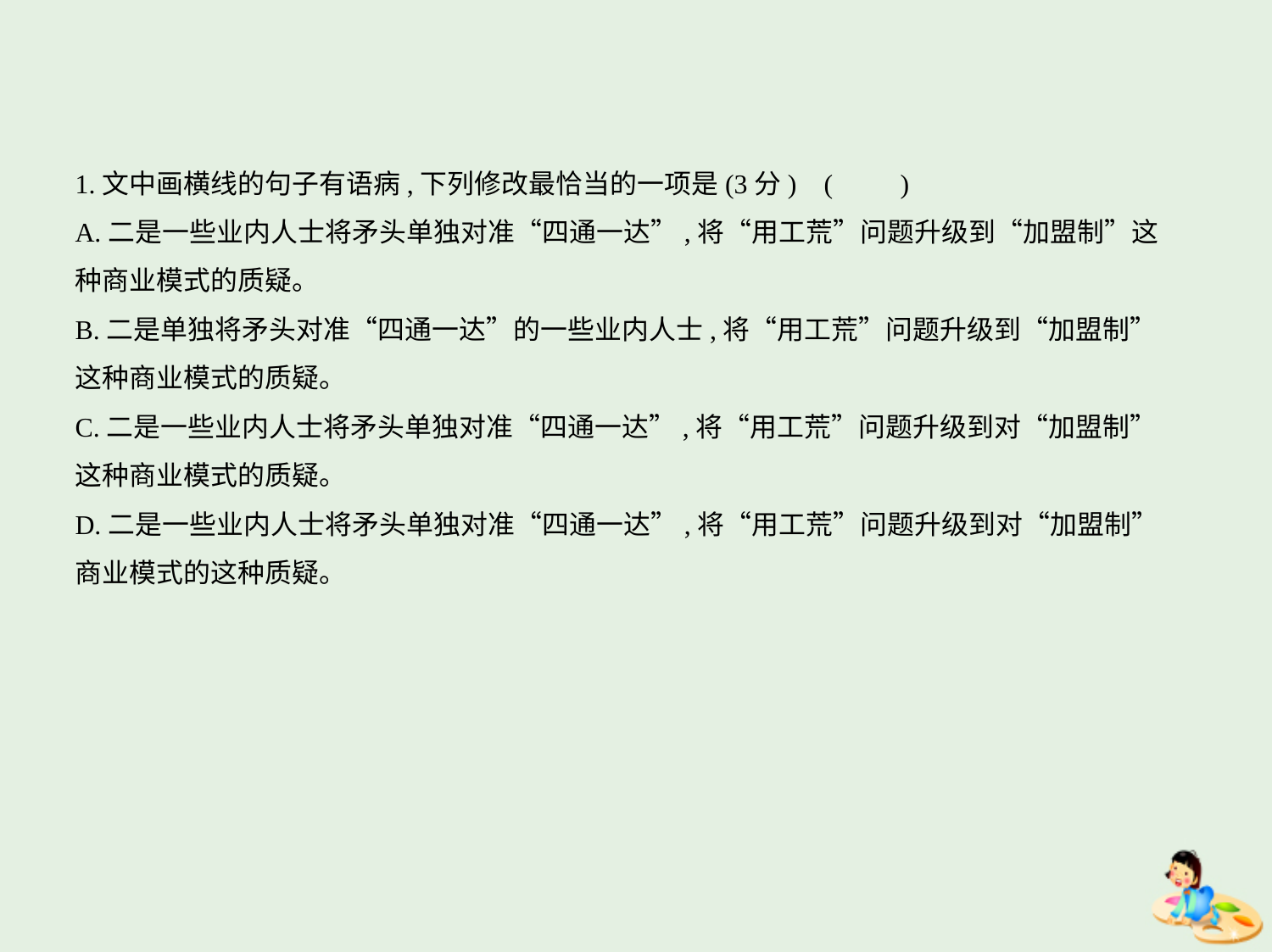

1.文中画横线的句子有语病,下列修改最恰当的一项是(3分) (　　)
A.二是一些业内人士将矛头单独对准“四通一达”,将“用工荒”问题升级到“加盟制”这
种商业模式的质疑。
B.二是单独将矛头对准“四通一达”的一些业内人士,将“用工荒”问题升级到“加盟制”
这种商业模式的质疑。
C.二是一些业内人士将矛头单独对准“四通一达”,将“用工荒”问题升级到对“加盟制”
这种商业模式的质疑。
D.二是一些业内人士将矛头单独对准“四通一达”,将“用工荒”问题升级到对“加盟制”
商业模式的这种质疑。